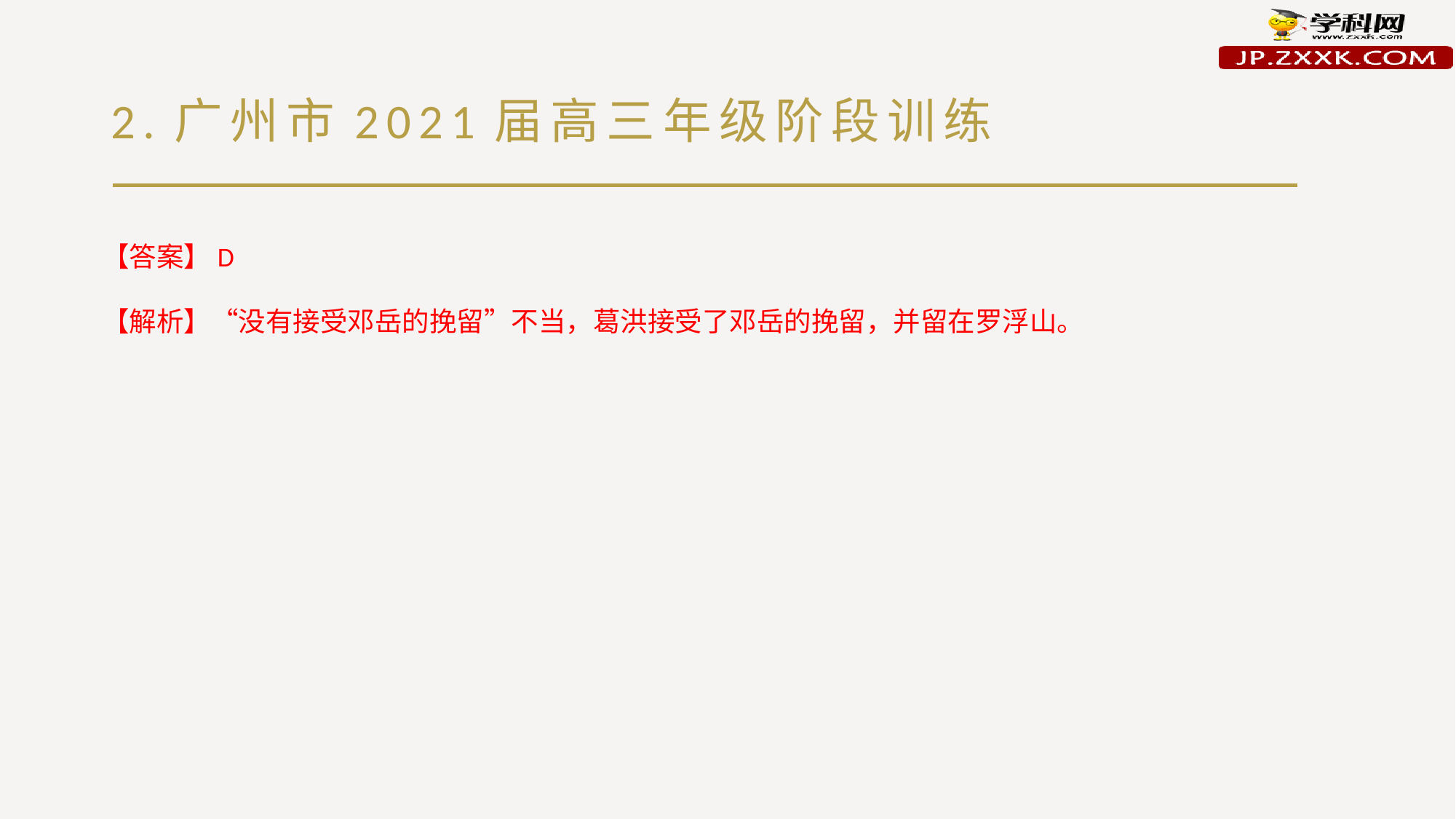

# 2.广州市2021届高三年级阶段训练
【答案】D
【解析】“没有接受邓岳的挽留”不当，葛洪接受了邓岳的挽留，并留在罗浮山。